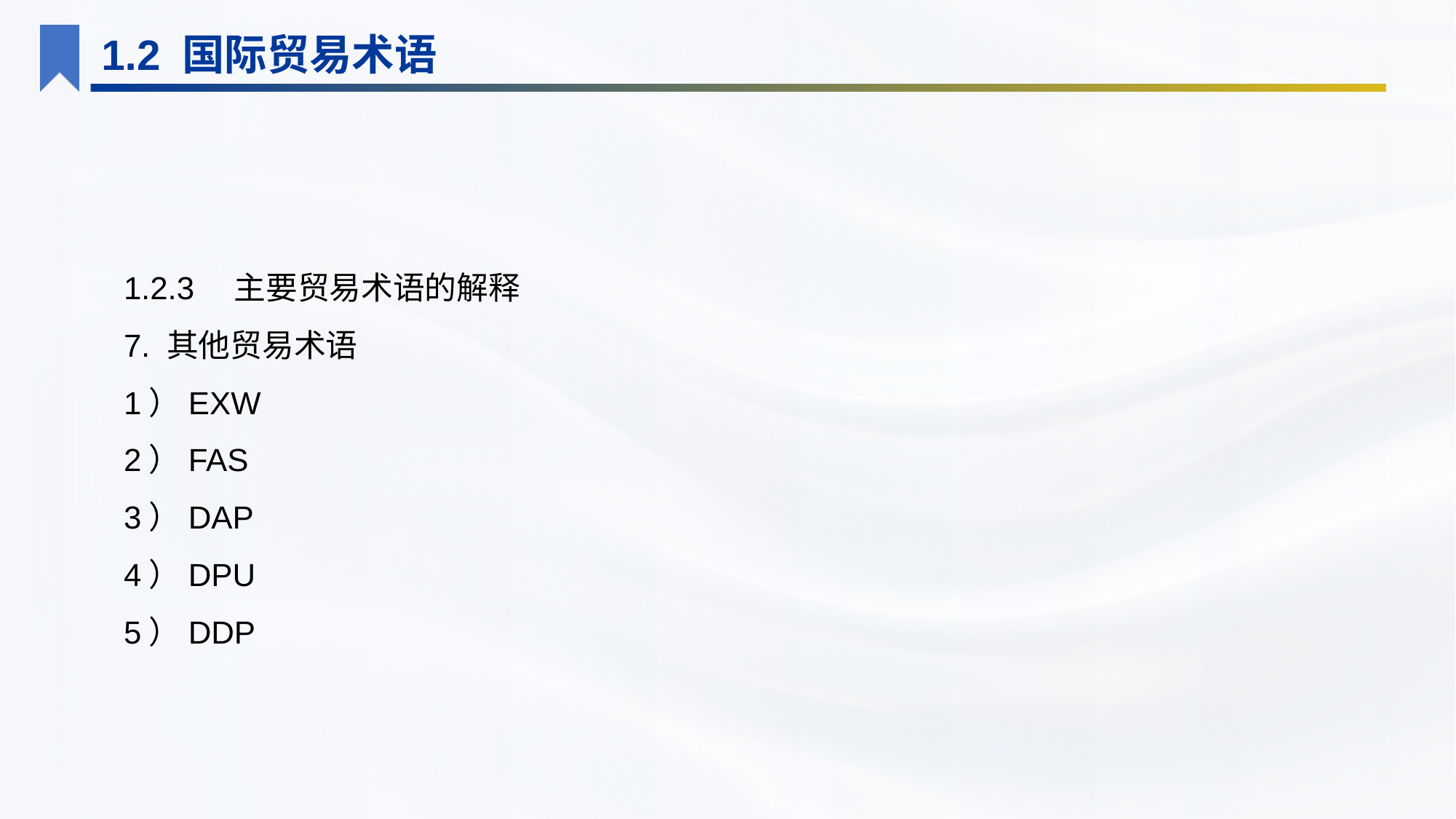

1.2 国际贸易术语
1.2.3　主要贸易术语的解释
7. 其他贸易术语
1）EXW
2）FAS
3）DAP
4）DPU
5）DDP